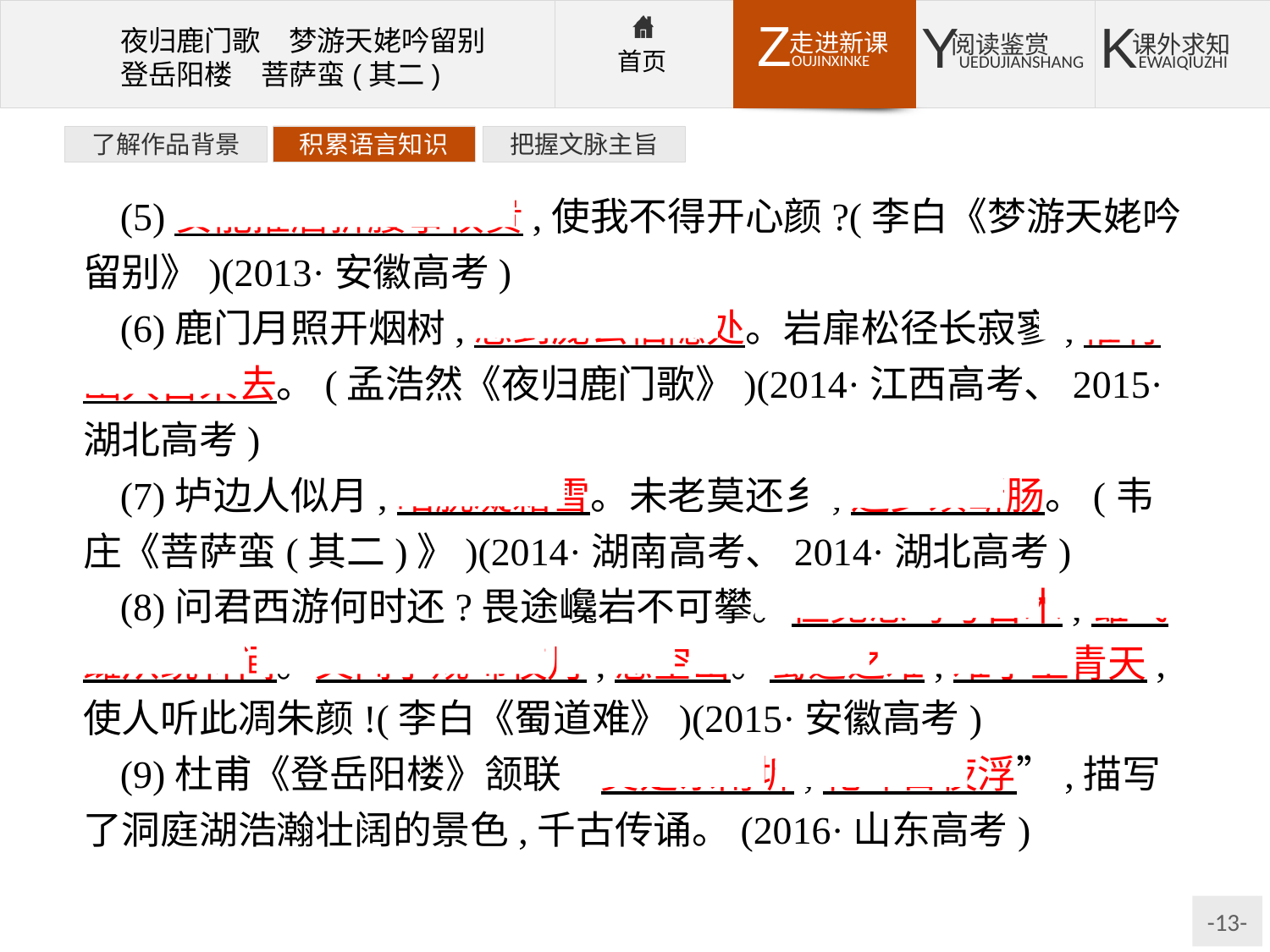

了解作品背景
积累语言知识
把握文脉主旨
(5)安能摧眉折腰事权贵,使我不得开心颜?(李白《梦游天姥吟留别》)(2013·安徽高考)
(6)鹿门月照开烟树,忽到庞公栖隐处。岩扉松径长寂寥,惟有幽人自来去。(孟浩然《夜归鹿门歌》)(2014·江西高考、2015·湖北高考)
(7)垆边人似月,皓腕凝霜雪。未老莫还乡,还乡须断肠。(韦庄《菩萨蛮(其二)》)(2014·湖南高考、2014·湖北高考)
(8)问君西游何时还?畏途巉岩不可攀。但见悲鸟号古木,雄飞雌从绕林间。又闻子规啼夜月,愁空山。蜀道之难,难于上青天,使人听此凋朱颜!(李白《蜀道难》)(2015·安徽高考)
(9)杜甫《登岳阳楼》颔联“吴楚东南坼,乾坤日夜浮”,描写了洞庭湖浩瀚壮阔的景色,千古传诵。(2016·山东高考)